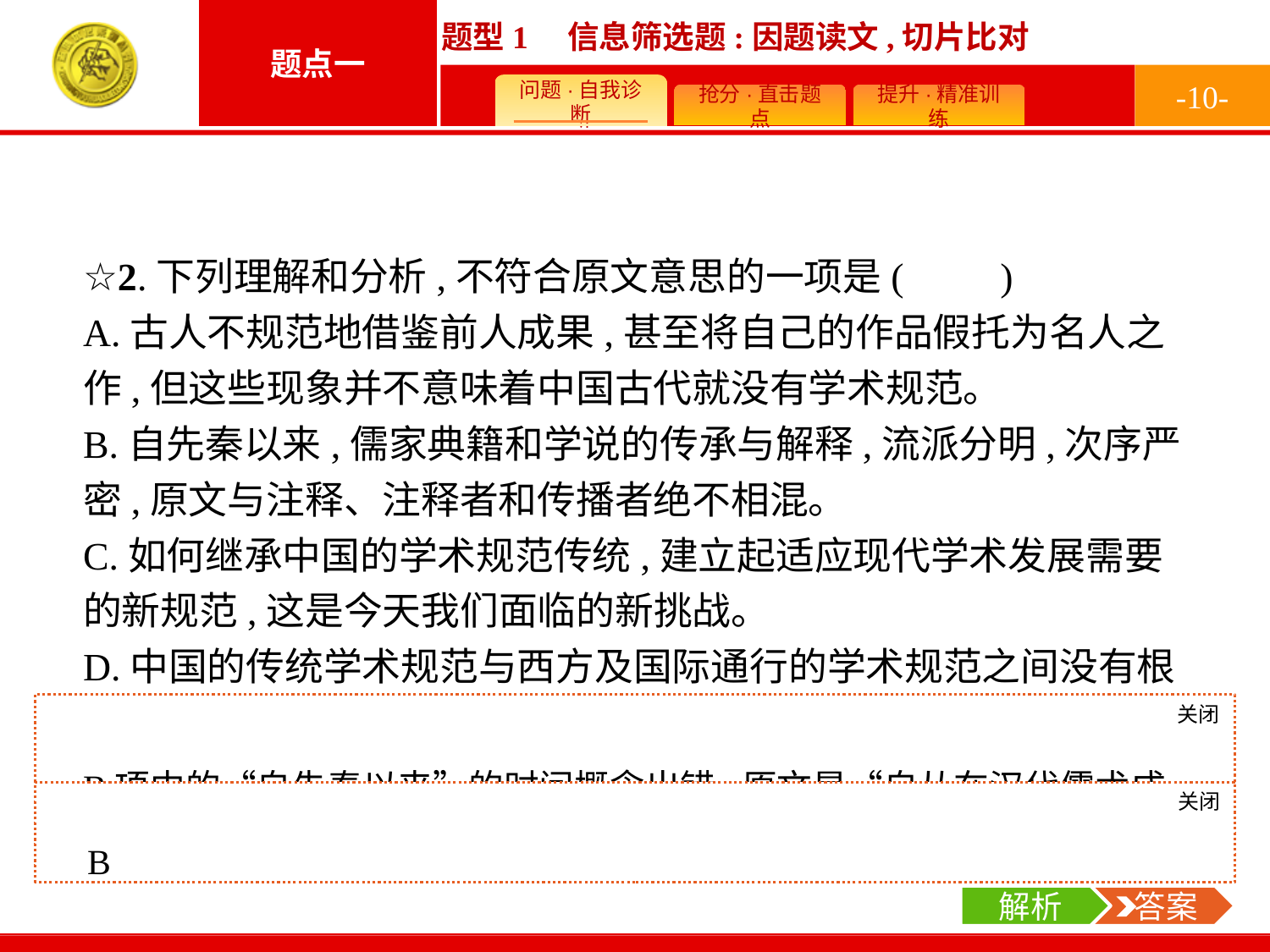

-10-
☆2.下列理解和分析,不符合原文意思的一项是(　　)
A.古人不规范地借鉴前人成果,甚至将自己的作品假托为名人之作,但这些现象并不意味着中国古代就没有学术规范。
B.自先秦以来,儒家典籍和学说的传承与解释,流派分明,次序严密,原文与注释、注释者和传播者绝不相混。
C.如何继承中国的学术规范传统,建立起适应现代学术发展需要的新规范,这是今天我们面临的新挑战。
D.中国的传统学术规范与西方及国际通行的学术规范之间没有根本差异,只是具体做法、方式和程度有所不同。

关闭
解析

B项中的“自先秦以来”的时间概念出错,原文是“自从在汉代儒术成为学术研究的主要对象以来”。具体内容见第五段。
关闭

解析
  答案

B
解析
  答案